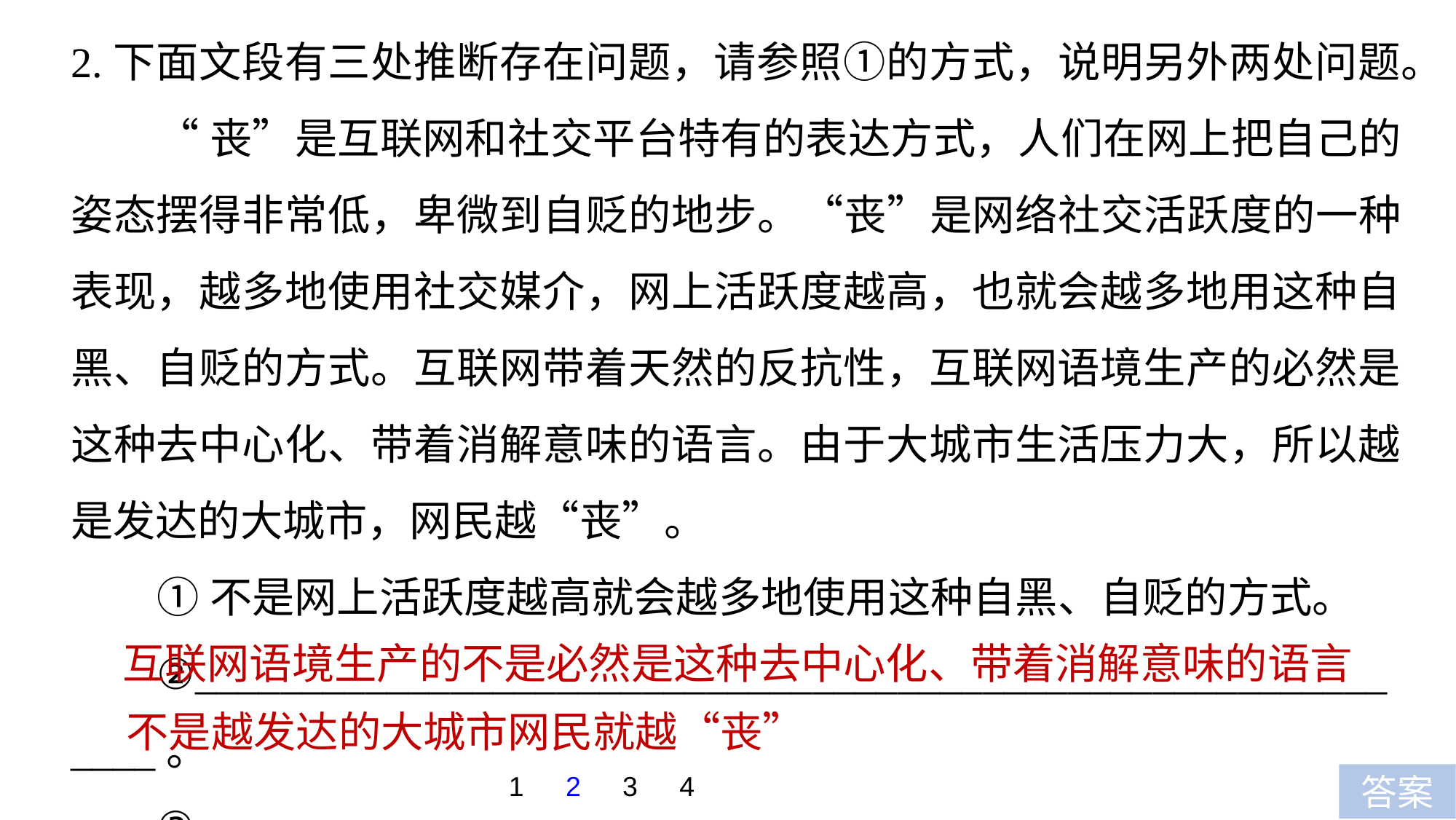

2.下面文段有三处推断存在问题，请参照①的方式，说明另外两处问题。
“丧”是互联网和社交平台特有的表达方式，人们在网上把自己的姿态摆得非常低，卑微到自贬的地步。“丧”是网络社交活跃度的一种表现，越多地使用社交媒介，网上活跃度越高，也就会越多地用这种自黑、自贬的方式。互联网带着天然的反抗性，互联网语境生产的必然是这种去中心化、带着消解意味的语言。由于大城市生活压力大，所以越是发达的大城市，网民越“丧”。
①不是网上活跃度越高就会越多地使用这种自黑、自贬的方式。
②____________________________________________________________。
③________________________________。
互联网语境生产的不是必然是这种去中心化、带着消解意味的语言
不是越发达的大城市网民就越“丧”
1
2
3
4
答案